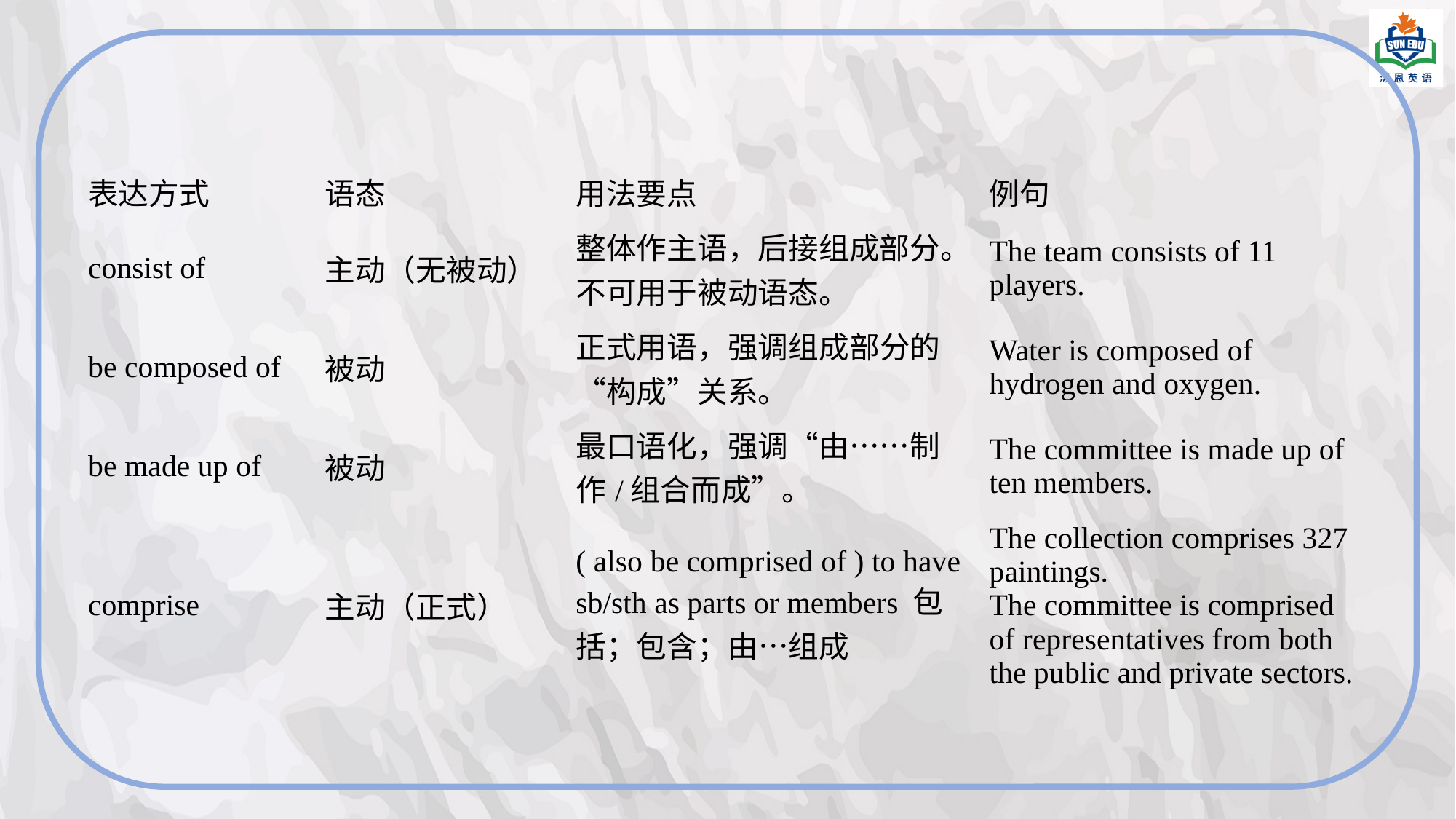

| 表达方式 | 语态 | 用法要点 | 例句 |
| --- | --- | --- | --- |
| consist of | 主动（无被动） | 整体作主语，后接组成部分。不可用于被动语态。 | The team consists of 11 players. |
| be composed of | 被动 | 正式用语，强调组成部分的“构成”关系。 | Water is composed of hydrogen and oxygen. |
| be made up of | 被动 | 最口语化，强调“由……制作/组合而成”。 | The committee is made up of ten members. |
| comprise | 主动（正式） | ( also be comprised of ) to have sb/sth as parts or members 包括；包含；由…组成 | The collection comprises 327 paintings. The committee is comprised of representatives from both the public and private sectors. |